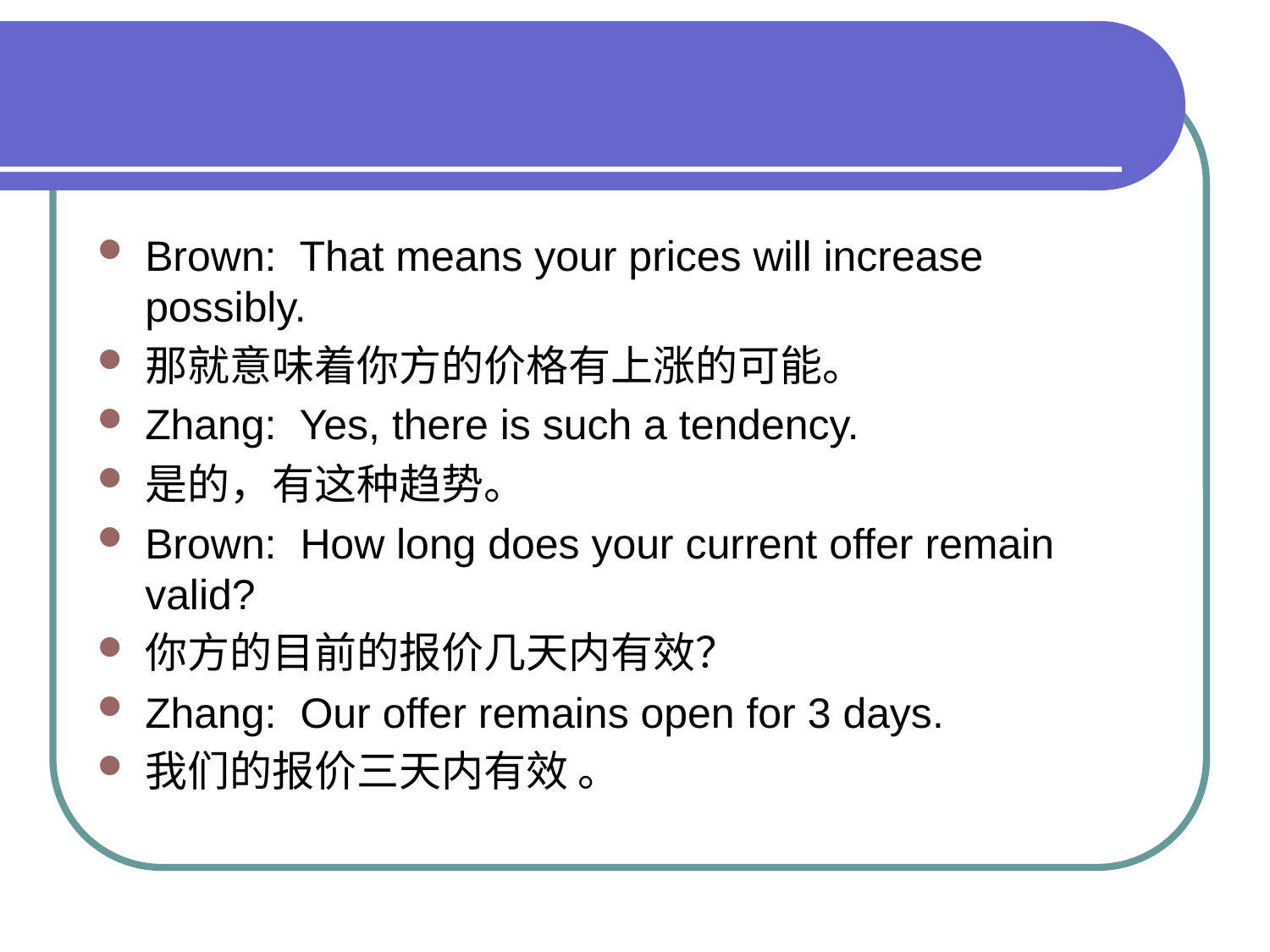

#
Brown:  That means your prices will increase possibly.
那就意味着你方的价格有上涨的可能。
Zhang:  Yes, there is such a tendency.
是的，有这种趋势。
Brown:  How long does your current offer remain valid?
你方的目前的报价几天内有效？
Zhang:  Our offer remains open for 3 days.
我们的报价三天内有效 。